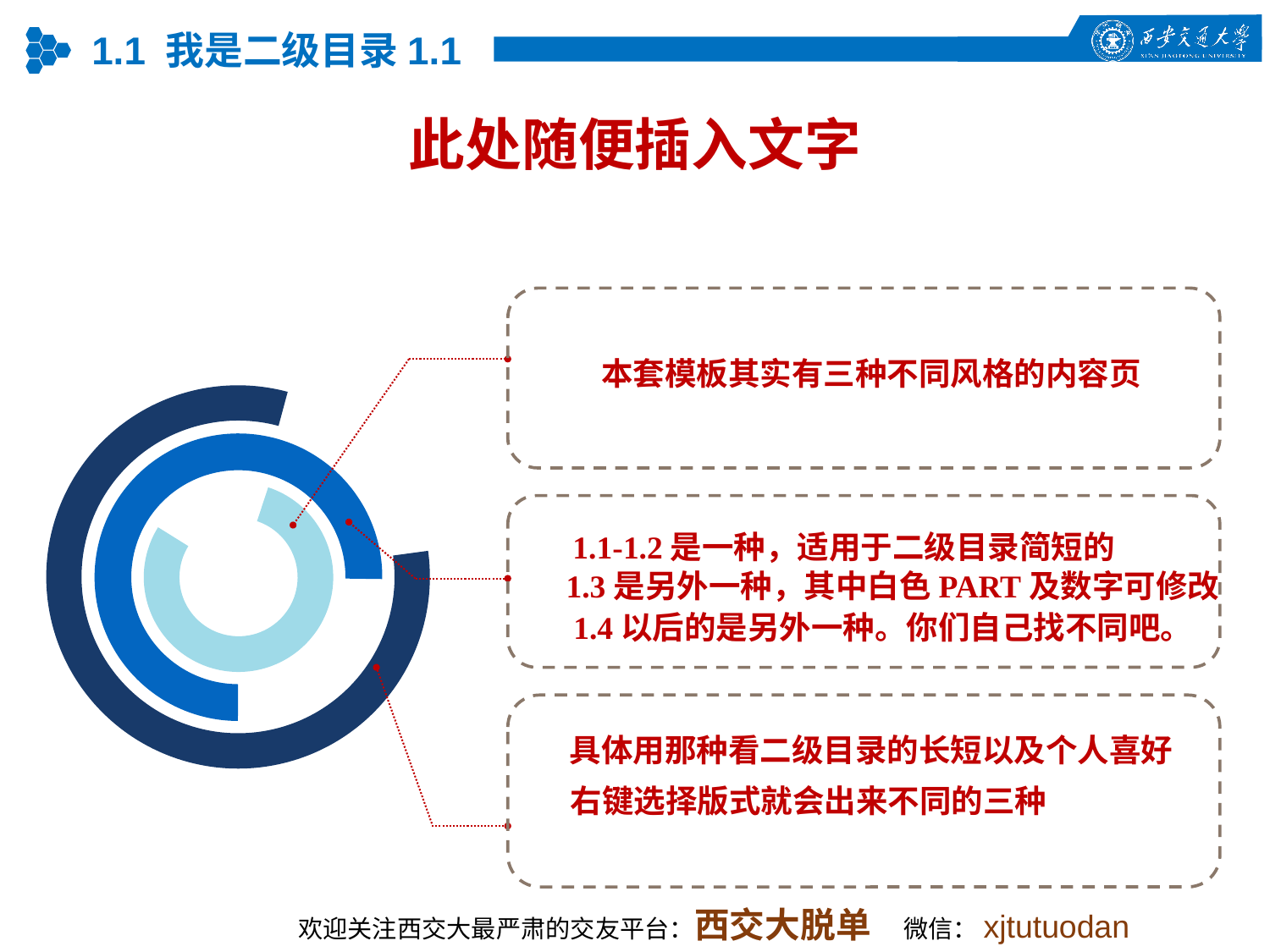

1.1 我是二级目录1.1

此处随便插入文字

本套模板其实有三种不同风格的内容页

1.1-1.2是一种，适用于二级目录简短的
1.3是另外一种，其中白色PART及数字可修改
1.4以后的是另外一种。你们自己找不同吧。

具体用那种看二级目录的长短以及个人喜好
右键选择版式就会出来不同的三种
欢迎关注西交大最严肃的交友平台：西交大脱单    微信：xjtutuodan